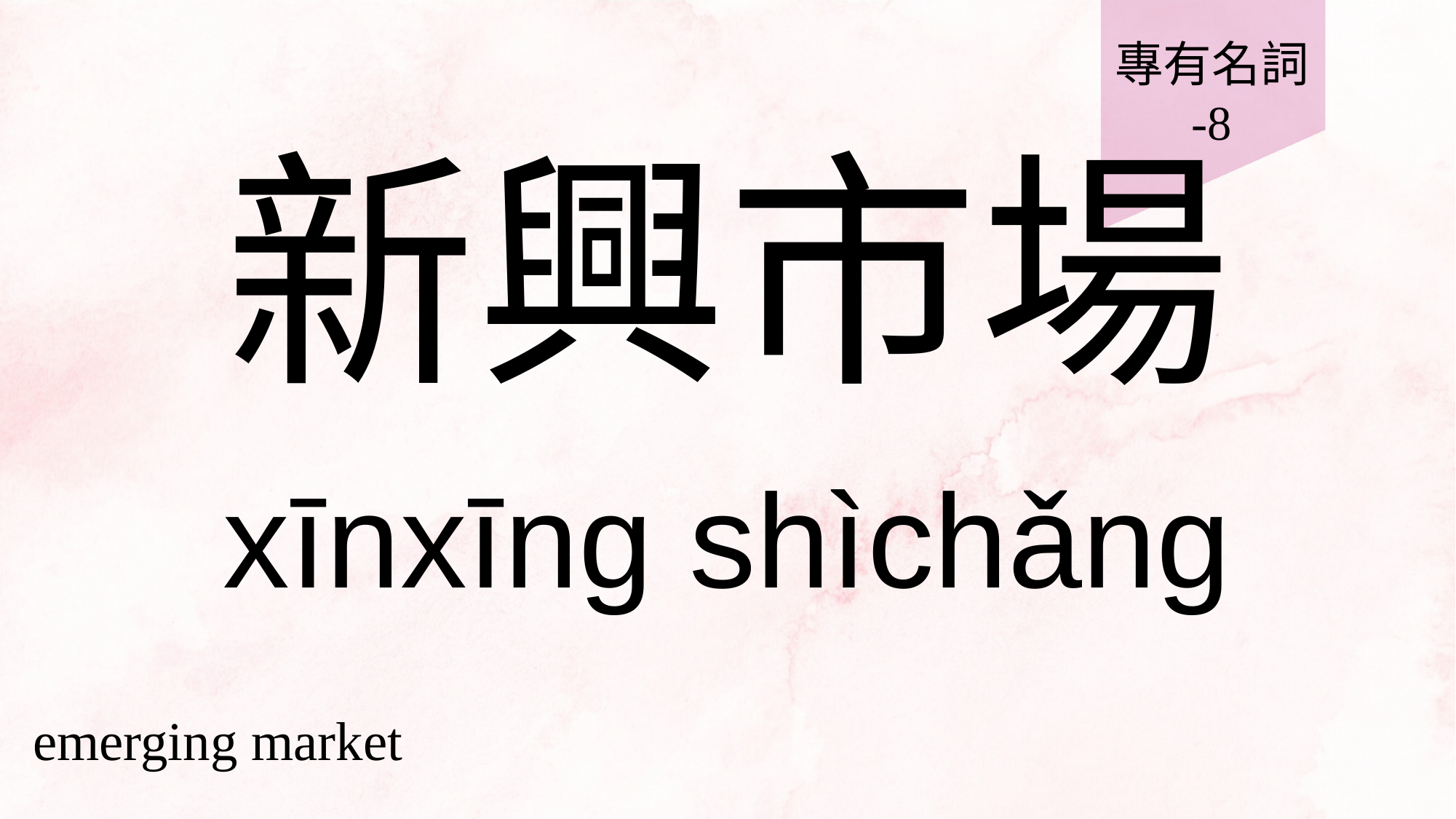

專有名詞
-8
# 新興市場
xīnxīng shìchǎng
emerging market